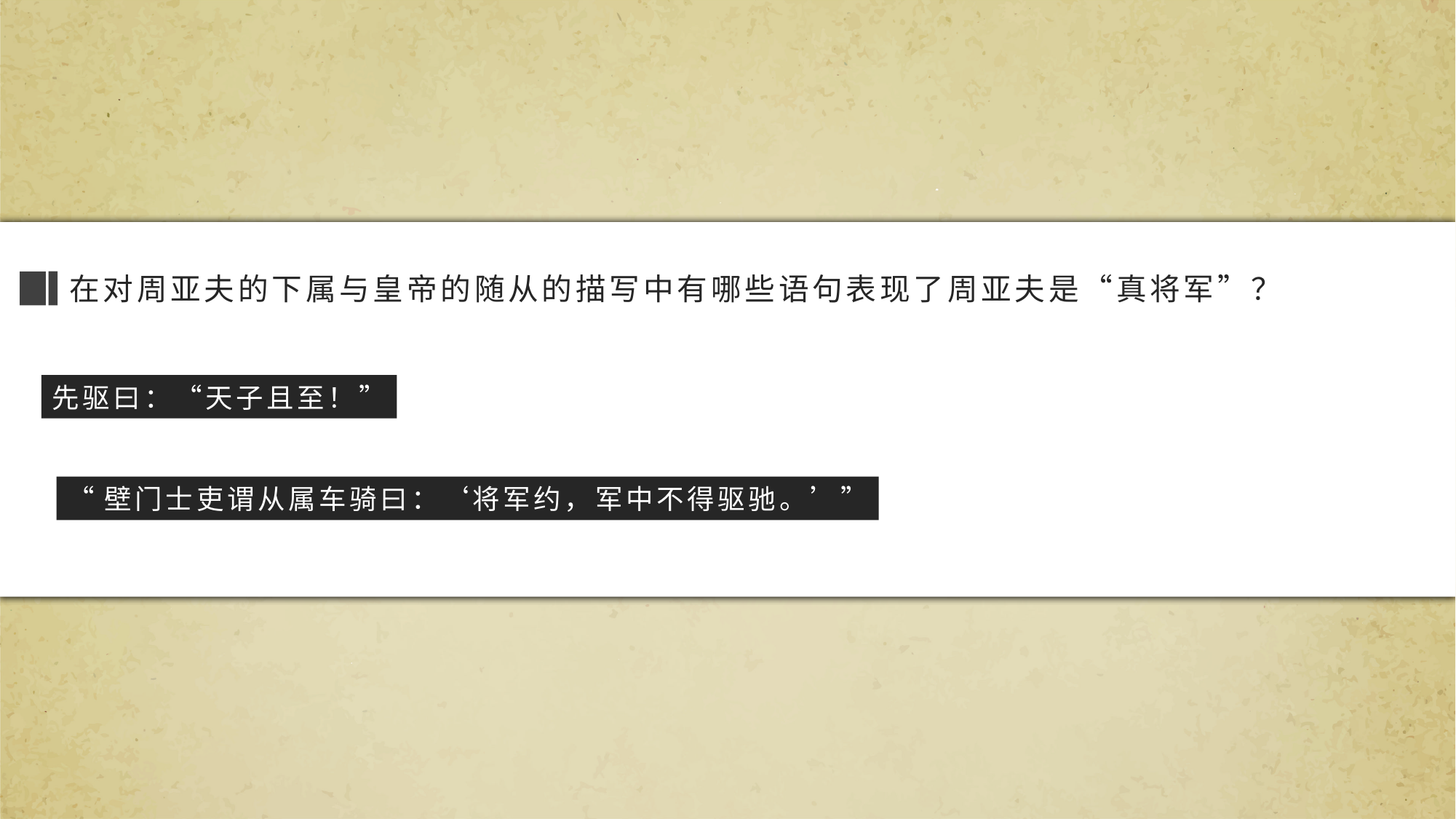

在对周亚夫的下属与皇帝的随从的描写中有哪些语句表现了周亚夫是“真将军”？

先驱曰：“天子且至！”
“壁门士吏谓从属车骑曰：‘将军约，军中不得驱驰。’”